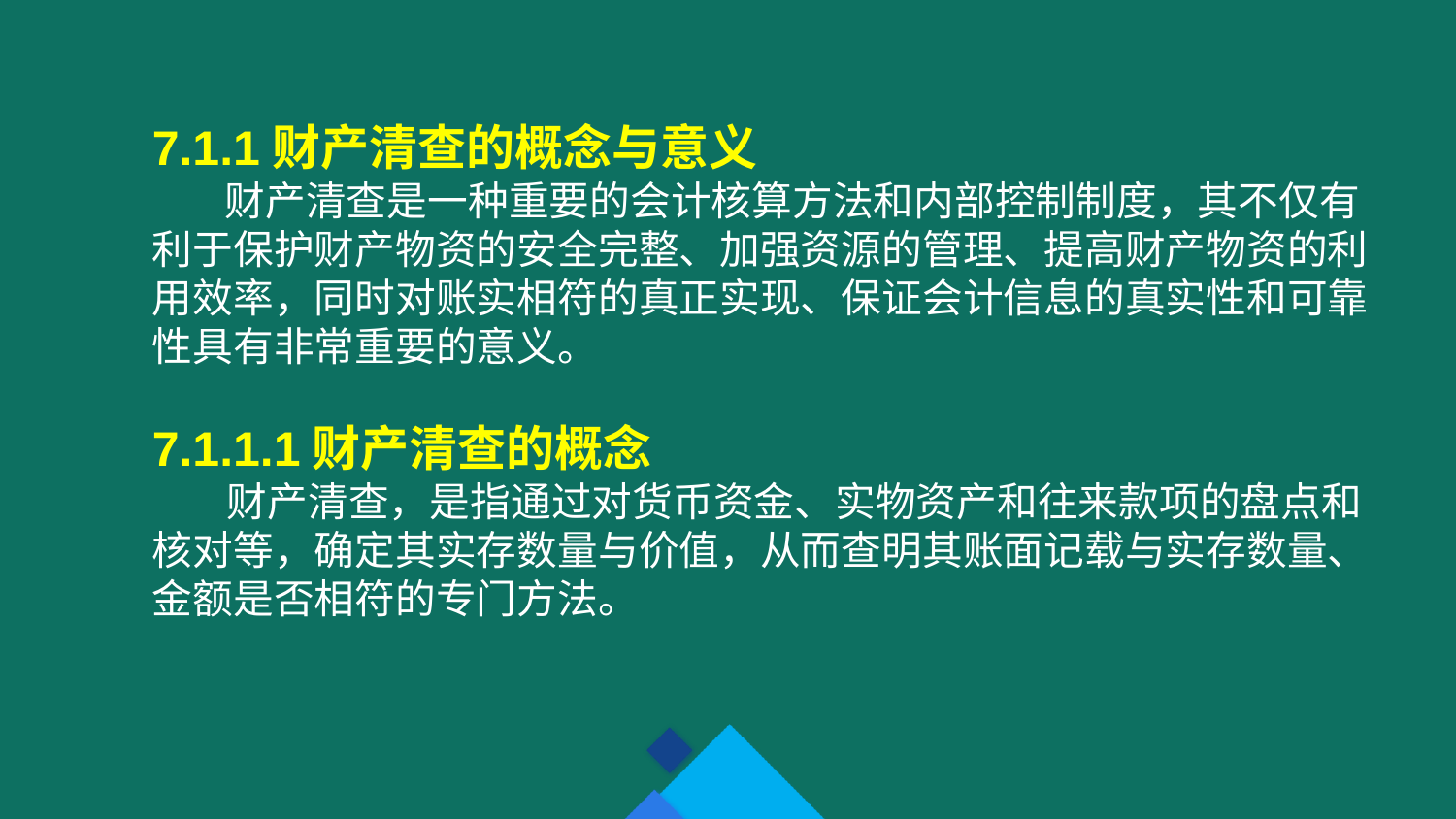

7.1.1财产清查的概念与意义
       财产清查是一种重要的会计核算方法和内部控制制度，其不仅有利于保护财产物资的安全完整、加强资源的管理、提高财产物资的利用效率，同时对账实相符的真正实现、保证会计信息的真实性和可靠性具有非常重要的意义。

7.1.1.1财产清查的概念
        财产清查，是指通过对货币资金、实物资产和往来款项的盘点和核对等，确定其实存数量与价值，从而查明其账面记载与实存数量、金额是否相符的专门方法。